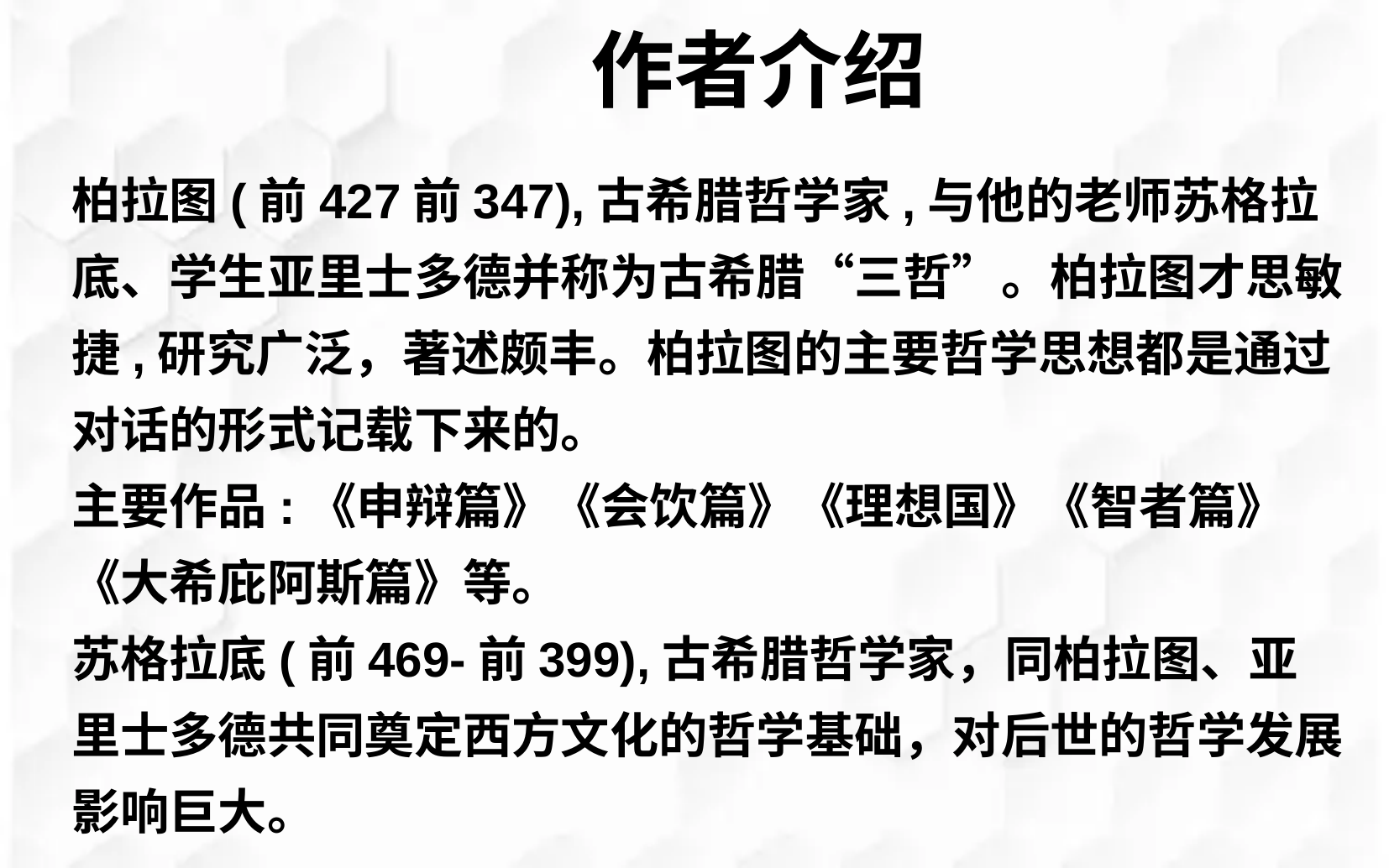

作者介绍
柏拉图(前427前347),古希腊哲学家,与他的老师苏格拉底、学生亚里士多德并称为古希腊“三哲”。柏拉图才思敏捷,研究广泛，著述颇丰。柏拉图的主要哲学思想都是通过对话的形式记载下来的。
主要作品:《申辩篇》《会饮篇》《理想国》《智者篇》《大希庇阿斯篇》等。
苏格拉底(前469-前399),古希腊哲学家，同柏拉图、亚里士多德共同奠定西方文化的哲学基础，对后世的哲学发展影响巨大。